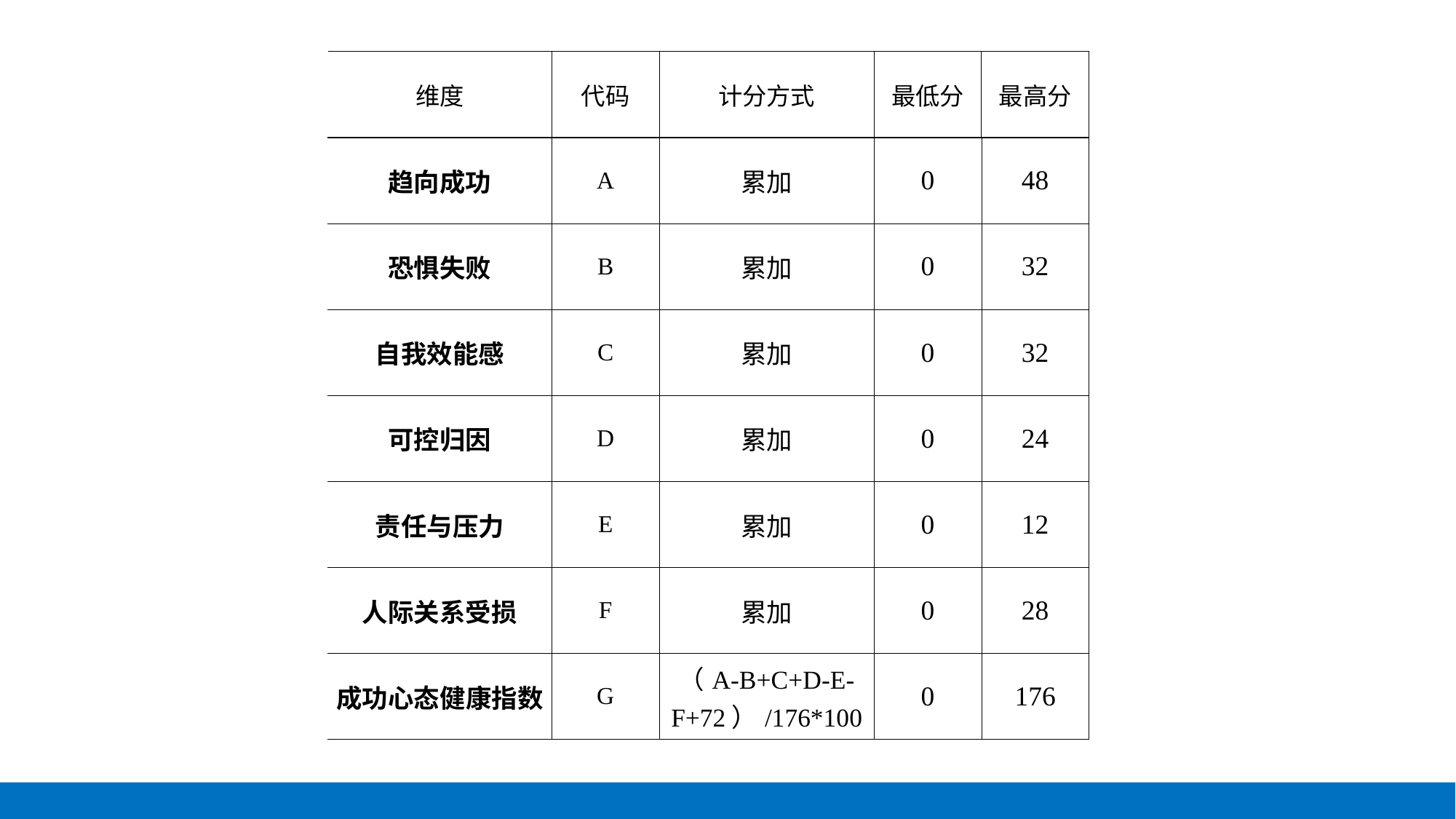

| 维度 | 代码 | 计分方式 | 最低分 | 最高分 |
| --- | --- | --- | --- | --- |
| 趋向成功 | A | 累加 | 0 | 48 |
| 恐惧失败 | B | 累加 | 0 | 32 |
| 自我效能感 | C | 累加 | 0 | 32 |
| 可控归因 | D | 累加 | 0 | 24 |
| 责任与压力 | E | 累加 | 0 | 12 |
| 人际关系受损 | F | 累加 | 0 | 28 |
| 成功心态健康指数 | G | （A-B+C+D-E-F+72）/176\*100 | 0 | 176 |